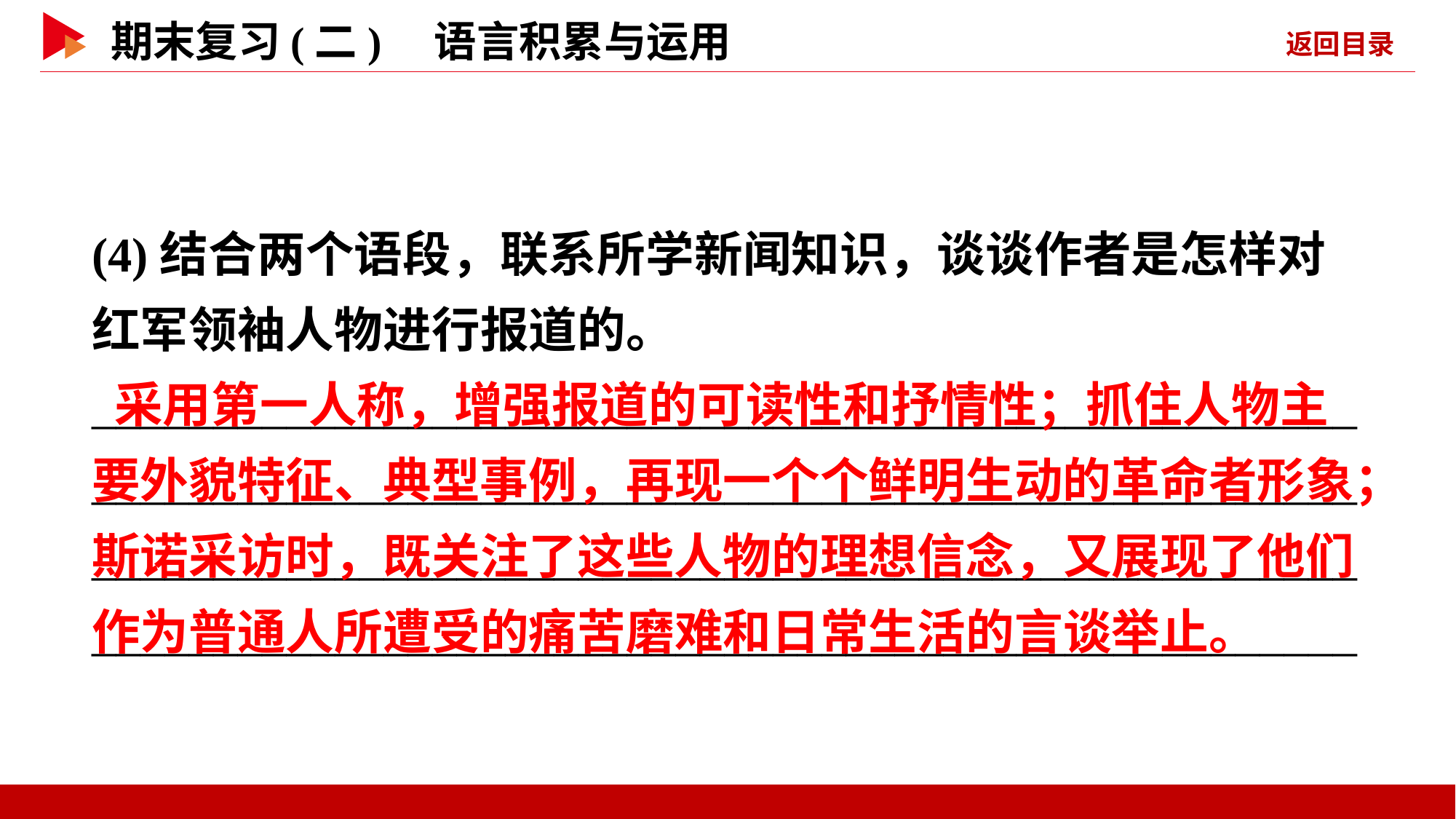

(4)结合两个语段，联系所学新闻知识，谈谈作者是怎样对红军领袖人物进行报道的。
________________________________________________________________________________________________________________________________________________________________________________________________________________
 采用第一人称，增强报道的可读性和抒情性；抓住人物主要外貌特征、典型事例，再现一个个鲜明生动的革命者形象；斯诺采访时，既关注了这些人物的理想信念，又展现了他们作为普通人所遭受的痛苦磨难和日常生活的言谈举止。